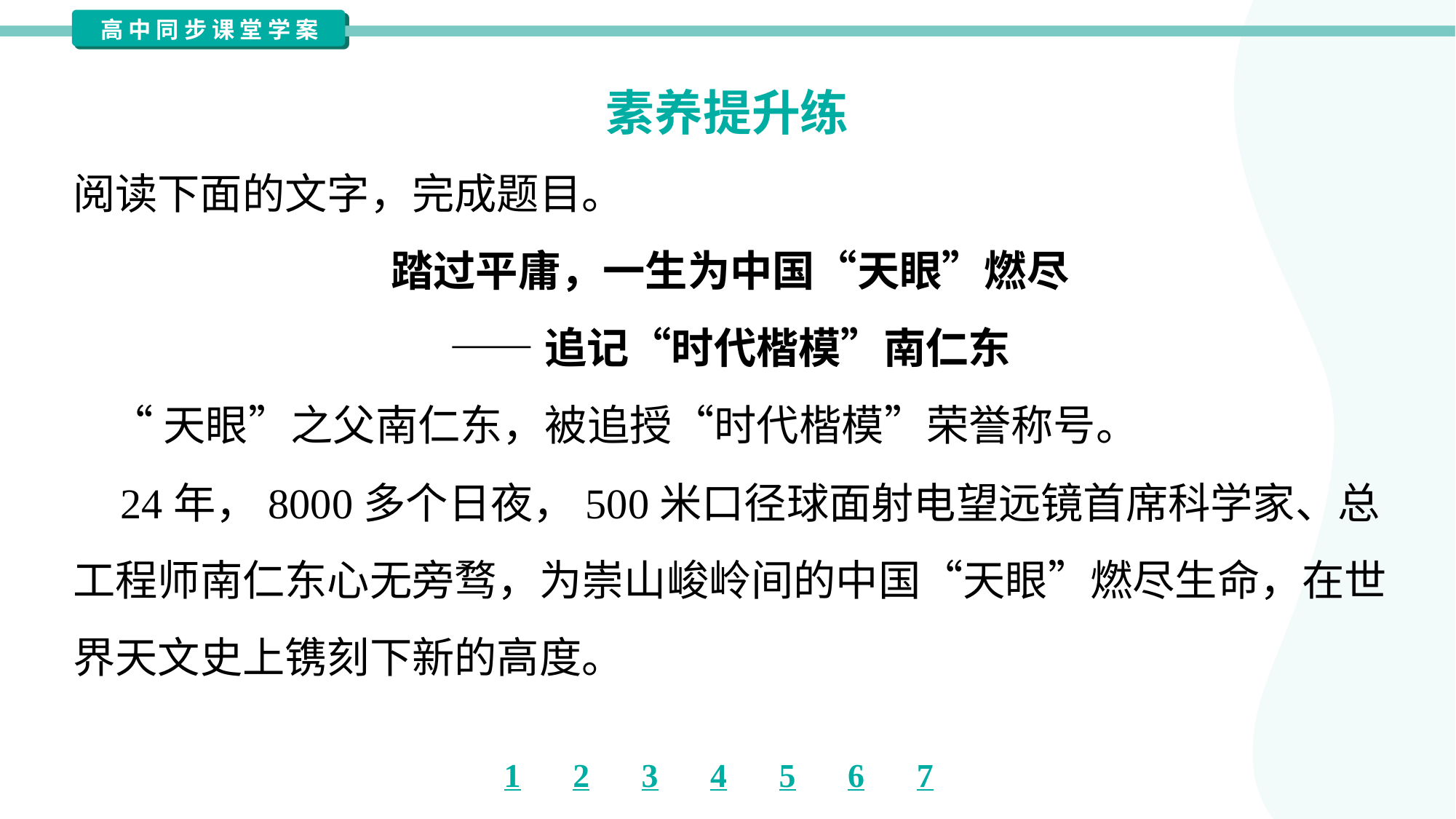

素养提升练
阅读下面的文字，完成题目。
踏过平庸，一生为中国“天眼”燃尽
——追记“时代楷模”南仁东
    “天眼”之父南仁东，被追授“时代楷模”荣誉称号。
    24年，8000多个日夜，500米口径球面射电望远镜首席科学家、总
工程师南仁东心无旁骛，为崇山峻岭间的中国“天眼”燃尽生命，在世
界天文史上镌刻下新的高度。